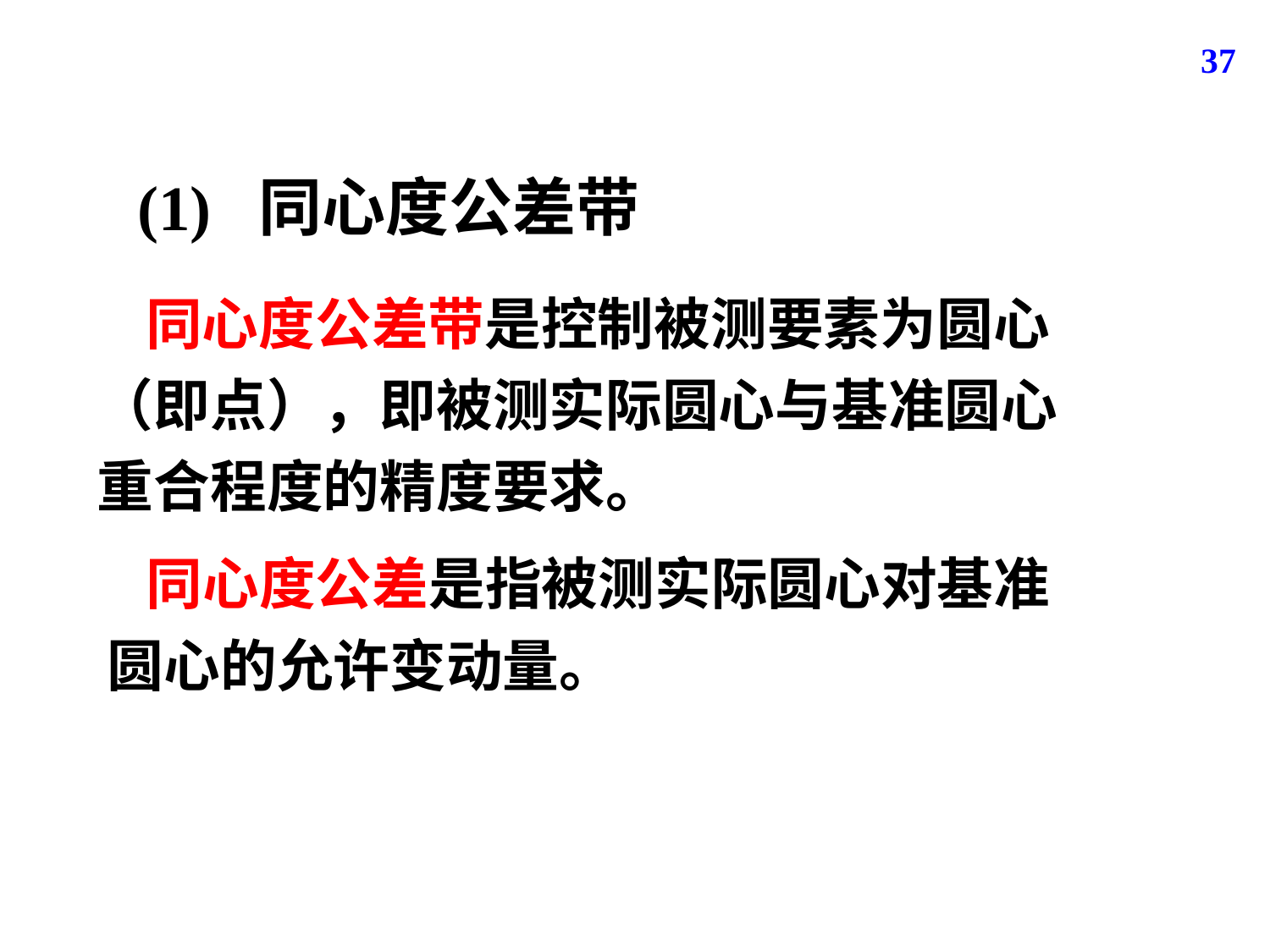

37
(1)  同心度公差带
    同心度公差带是控制被测要素为圆心（即点），即被测实际圆心与基准圆心重合程度的精度要求。
   同心度公差是指被测实际圆心对基准圆心的允许变动量。